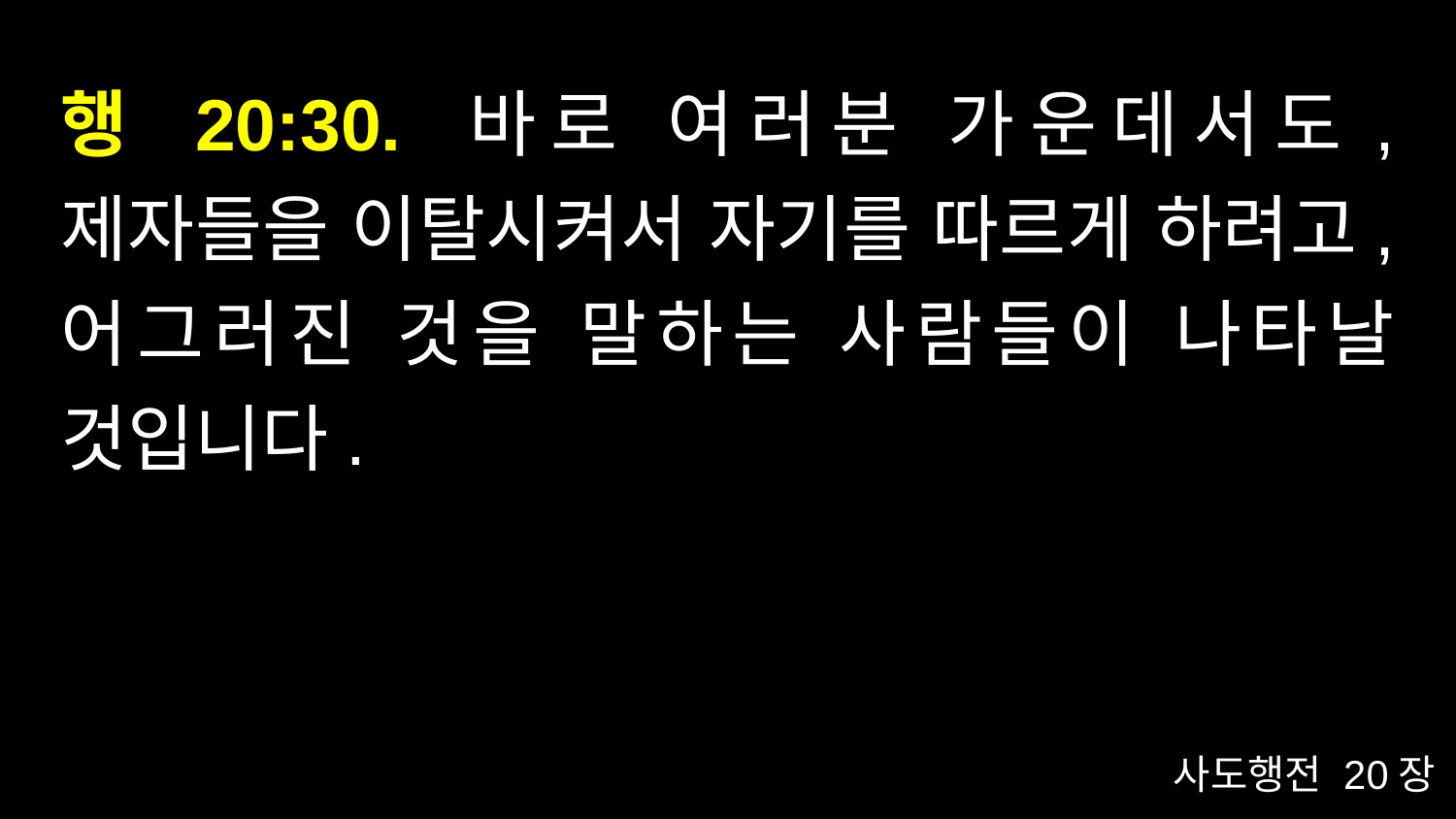

# 행 20:30. 바로 여러분 가운데서도, 제자들을 이탈시켜서 자기를 따르게 하려고, 어그러진 것을 말하는 사람들이 나타날 것입니다.
사도행전 20장